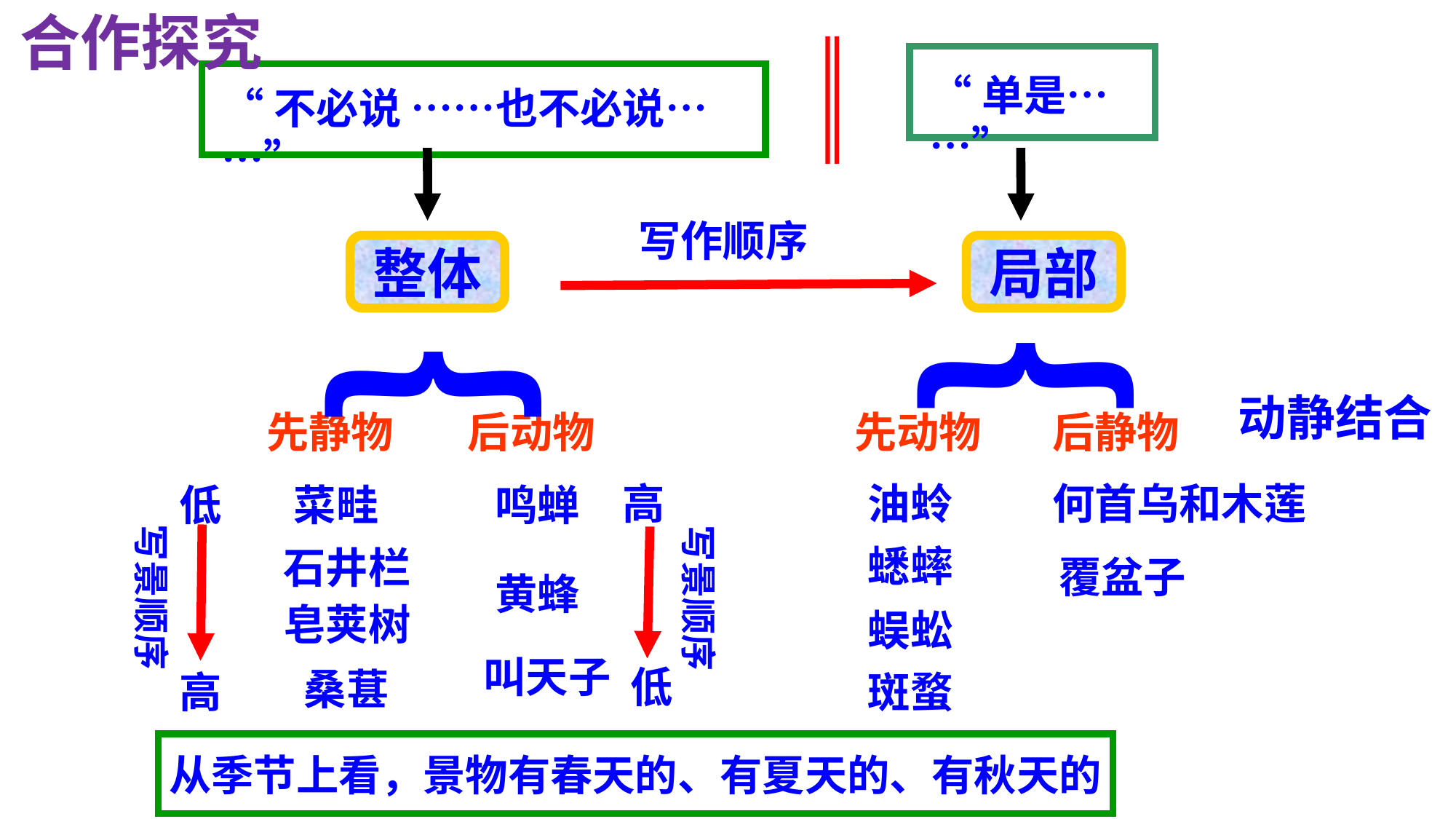

合作探究

“单是……”

“不必说 ……也不必说……”

︷
︷
写作顺序
整体
局部

动静结合
先静物
后动物
先动物
后静物
高
油蛉
何首乌和木莲
低
菜畦
鸣蝉
写景顺序
写景顺序
蟋蟀
石井栏
覆盆子
黄蜂

皂荚树
蜈蚣
叫天子
低
桑葚
高
斑蝥

从季节上看，景物有春天的、有夏天的、有秋天的